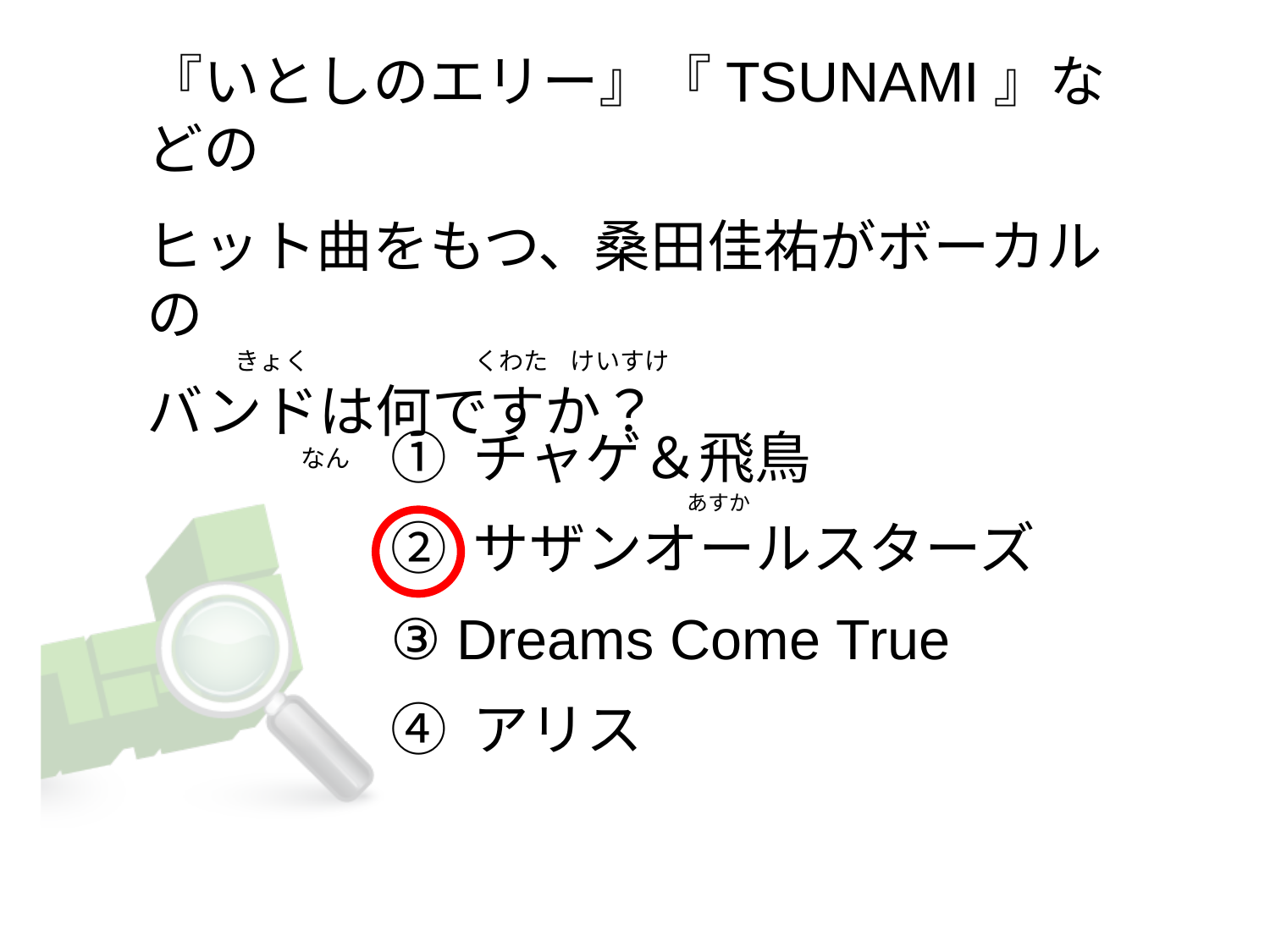

# 『いとしのエリー』『TSUNAMI』などの       ヒット曲をもつ、桑田佳祐がボーカルの                 きょく                              くわた    けいすけ バンドは何ですか？                             なん
① チャゲ＆飛鳥
② サザンオールスターズ
③ Dreams Come True
④ アリス
                                                 あすか